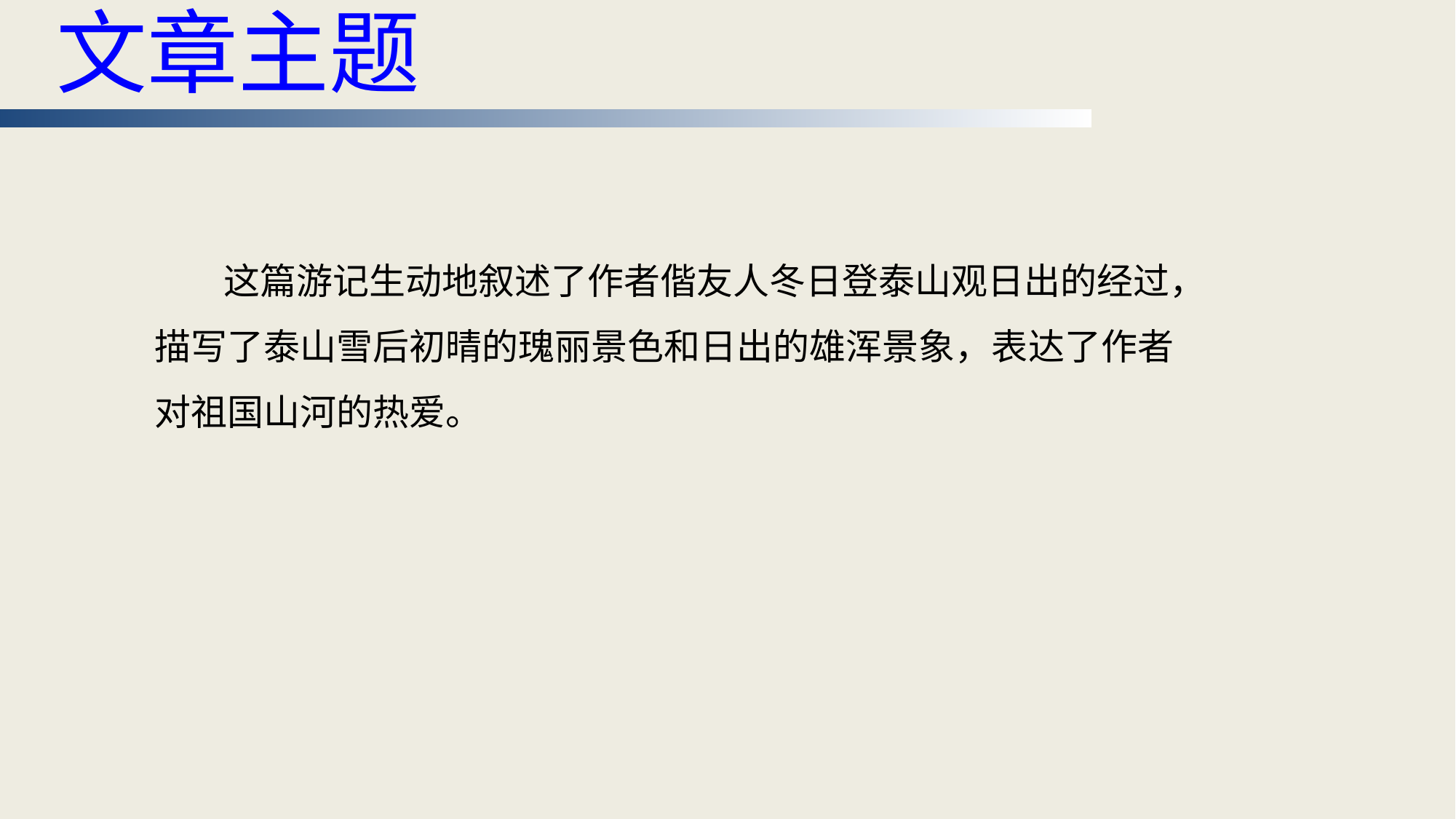

文章主题

这篇游记生动地叙述了作者偕友人冬日登泰山观日出的经过，描写了泰山雪后初晴的瑰丽景色和日出的雄浑景象，表达了作者对祖国山河的热爱。